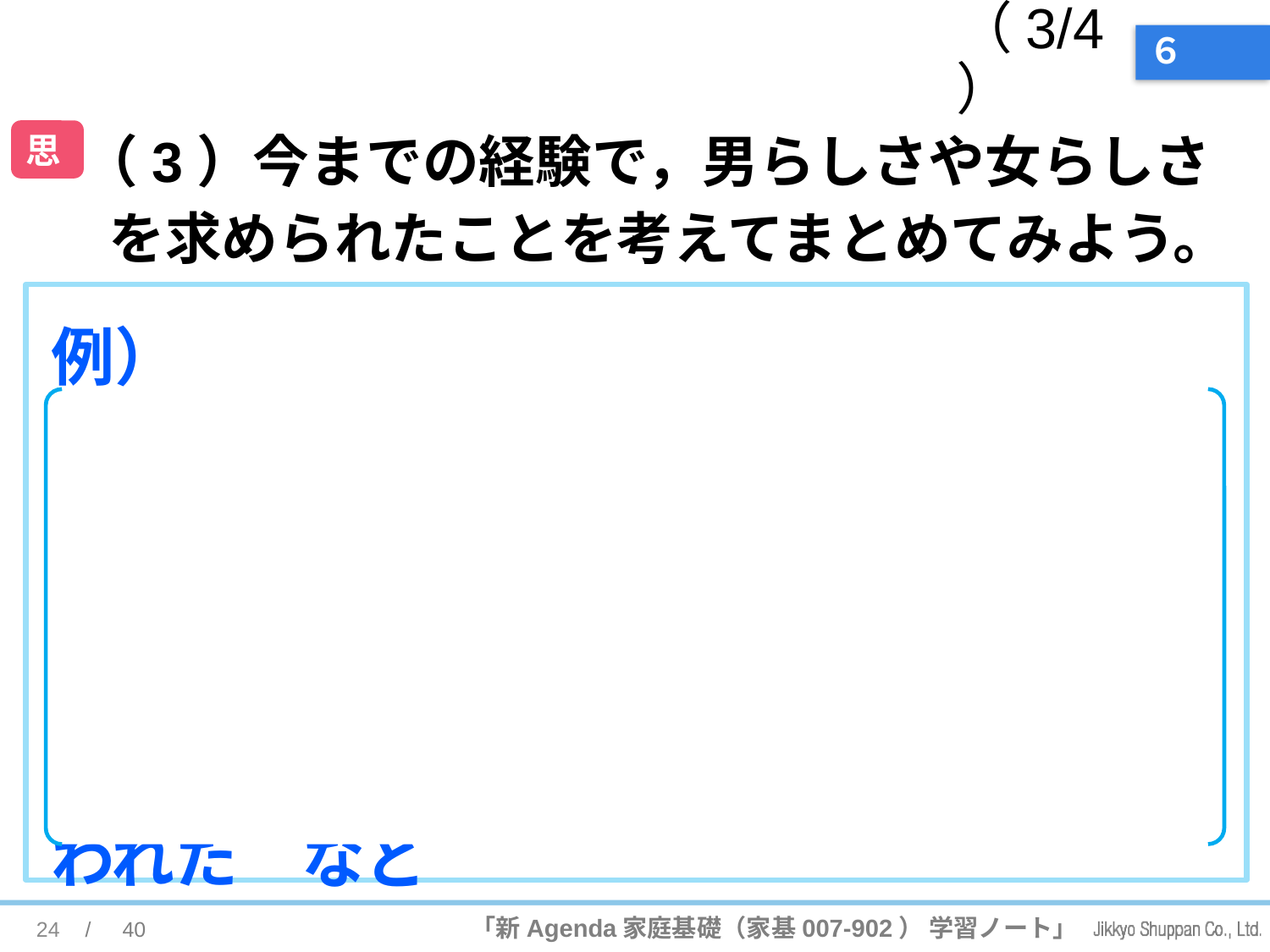

（3/4）
# ６
  （3）今までの経験で，男らしさや女らしさを求められたことを考えてまとめてみよう。
思
例）
家事を手伝うようにいわれた，女の幸せは結婚といわれた，言葉遣いを丁寧にするようにいわれた，男だから泣くなといわれた，将来は妻子を養える職業に就くよう勉強しろといわれた，外で遊べといわれた　など

24